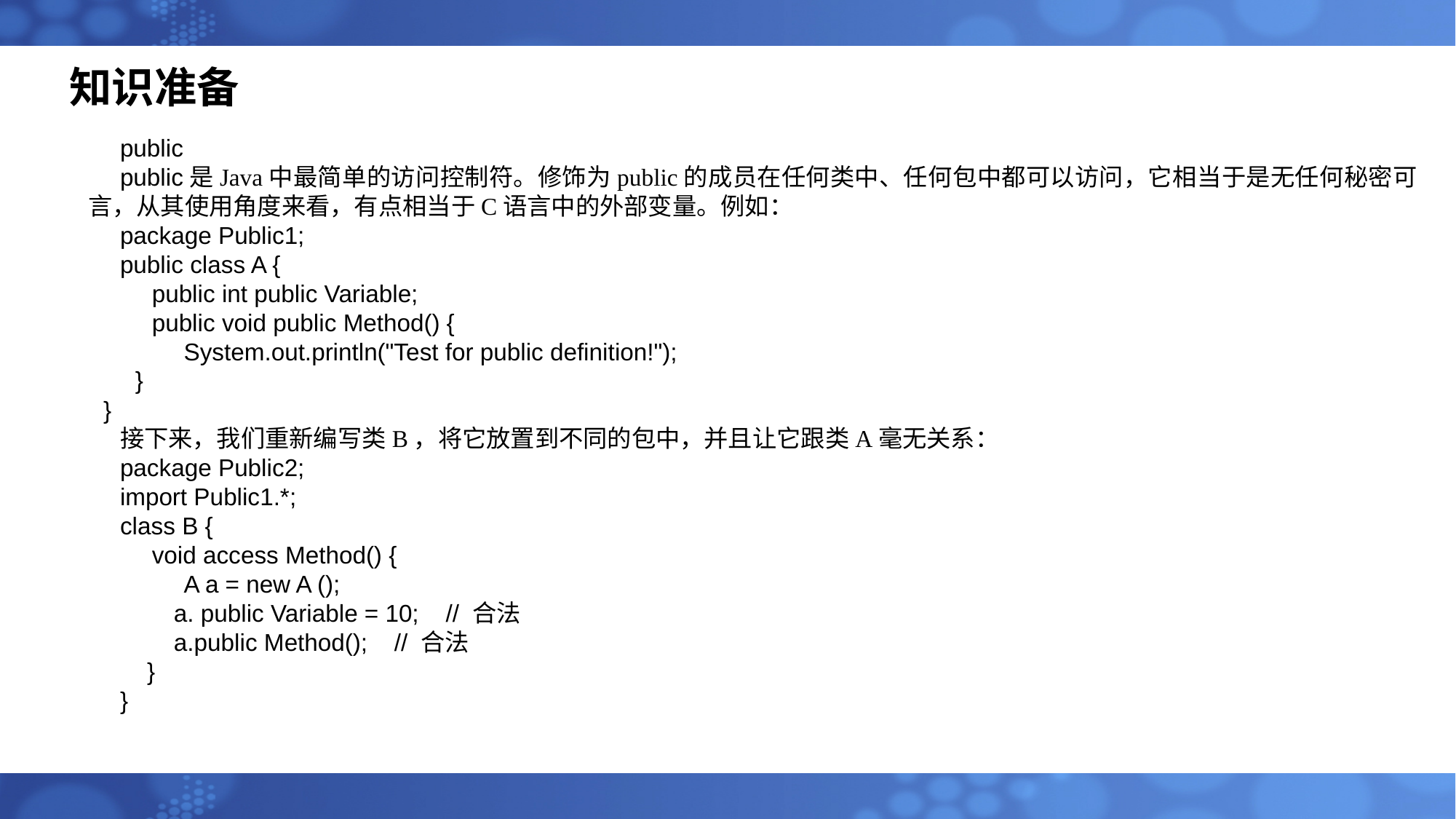

# 知识准备
public
public是Java中最简单的访问控制符。修饰为public的成员在任何类中、任何包中都可以访问，它相当于是无任何秘密可言，从其使用角度来看，有点相当于C语言中的外部变量。例如：
package Public1;
public class A {
public int public Variable;
public void public Method() {
System.out.println("Test for public definition!");
}
}
接下来，我们重新编写类B，将它放置到不同的包中，并且让它跟类A毫无关系：
package Public2;
import Public1.*;
class B {
void access Method() {
A a = new A ();
        a. public Variable = 10;    // 合法
        a.public Method();    // 合法
    }
}